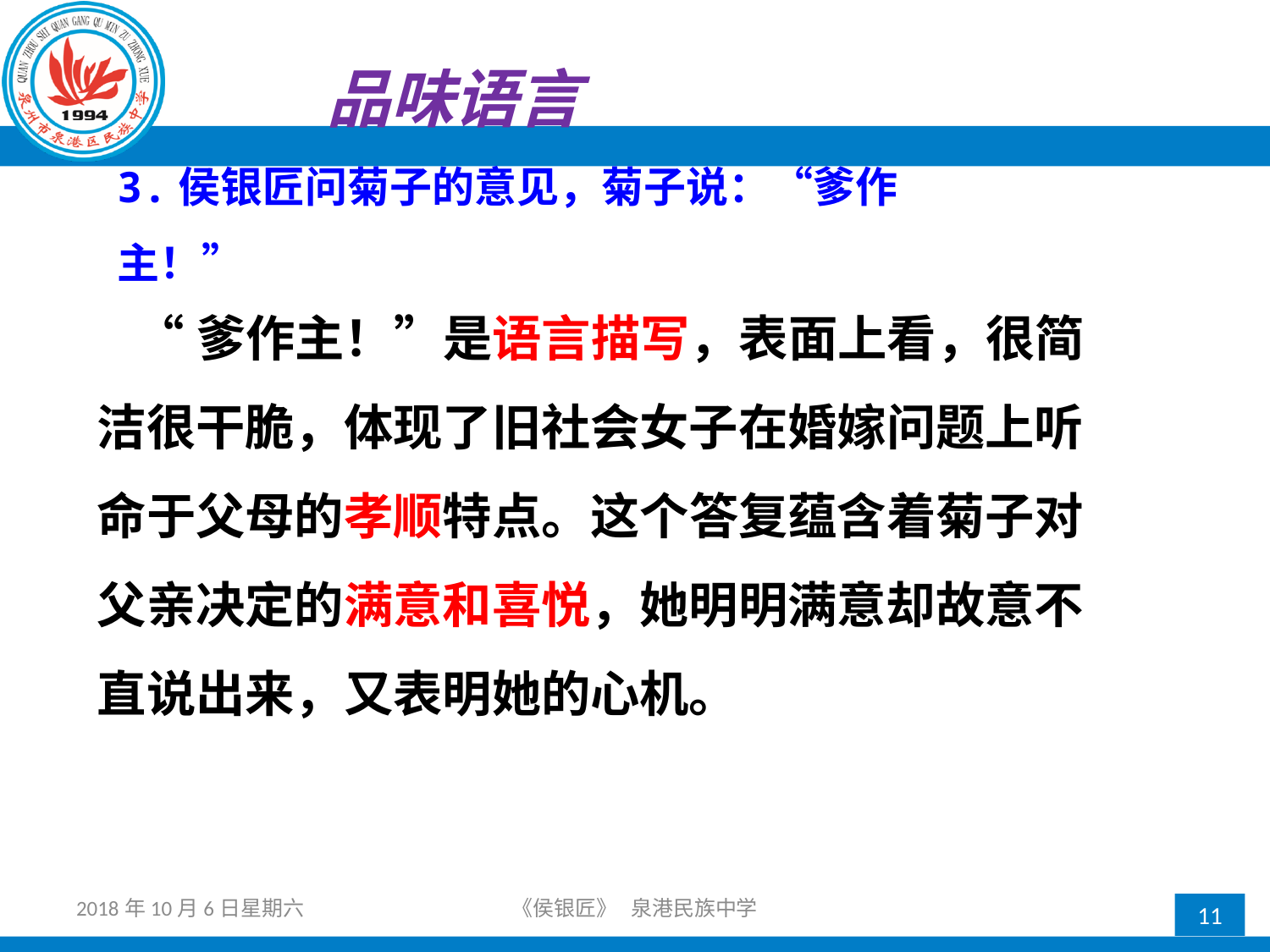

品味语言

3.侯银匠问菊子的意见，菊子说：“爹作主！”
    “爹作主！”是语言描写，表面上看，很简洁很干脆，体现了旧社会女子在婚嫁问题上听命于父母的孝顺特点。这个答复蕴含着菊子对父亲决定的满意和喜悦，她明明满意却故意不直说出来，又表明她的心机。
2018年10月6日星期六
《侯银匠》  泉港民族中学